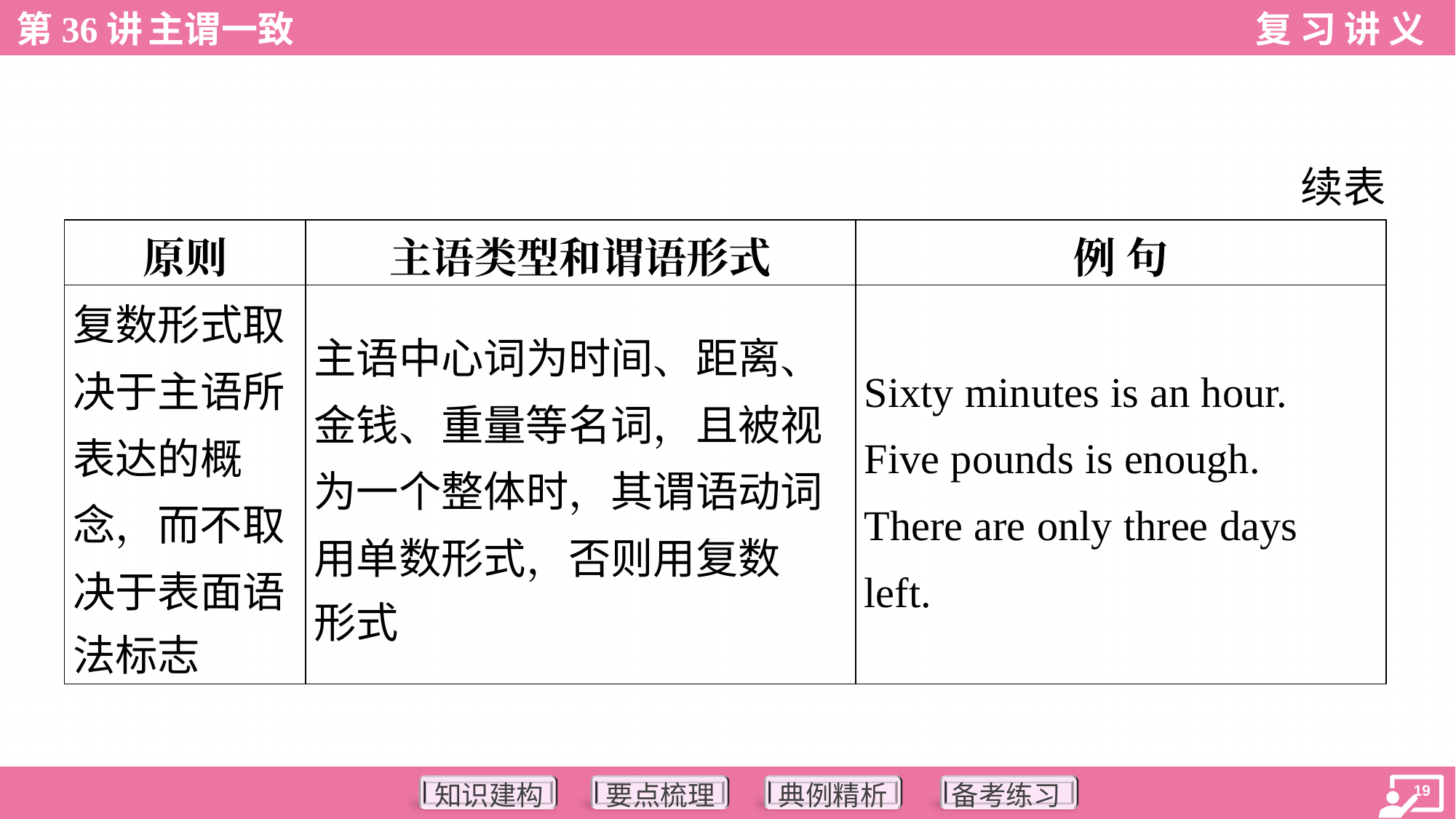

续表
| 原则 | 主语类型和谓语形式 | 例 句 |
| --- | --- | --- |
| 复数形式取 决于主语所 表达的概 念，而不取 决于表面语 法标志 | 主语中心词为时间、距离、 金钱、重量等名词，且被视 为一个整体时，其谓语动词 用单数形式，否则用复数 形式 | Sixty minutes is an hour. Five pounds is enough. There are only three days left. |